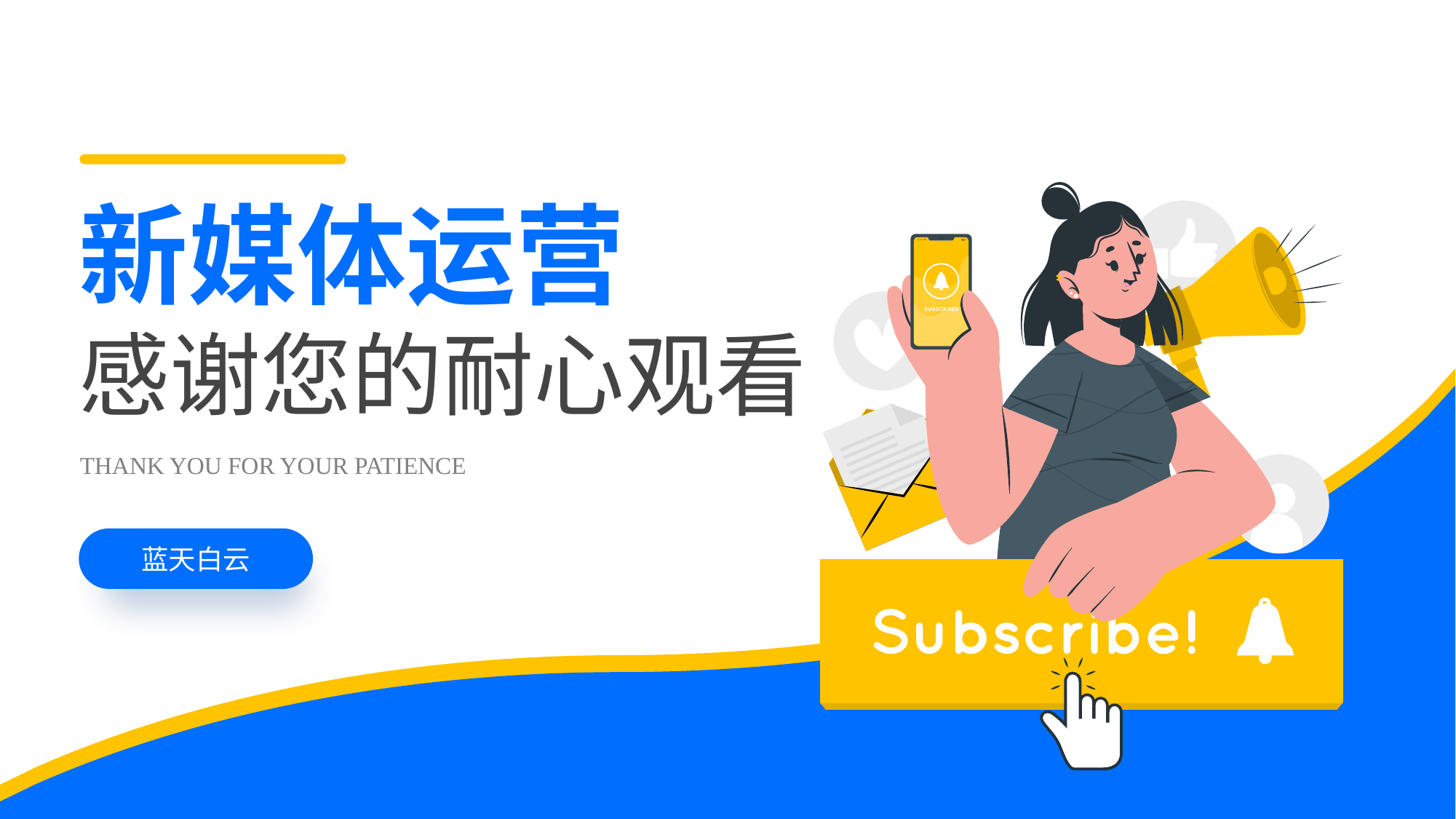

新媒体运营
感谢您的耐心观看

THANK YOU FOR YOUR PATIENCE
蓝天白云